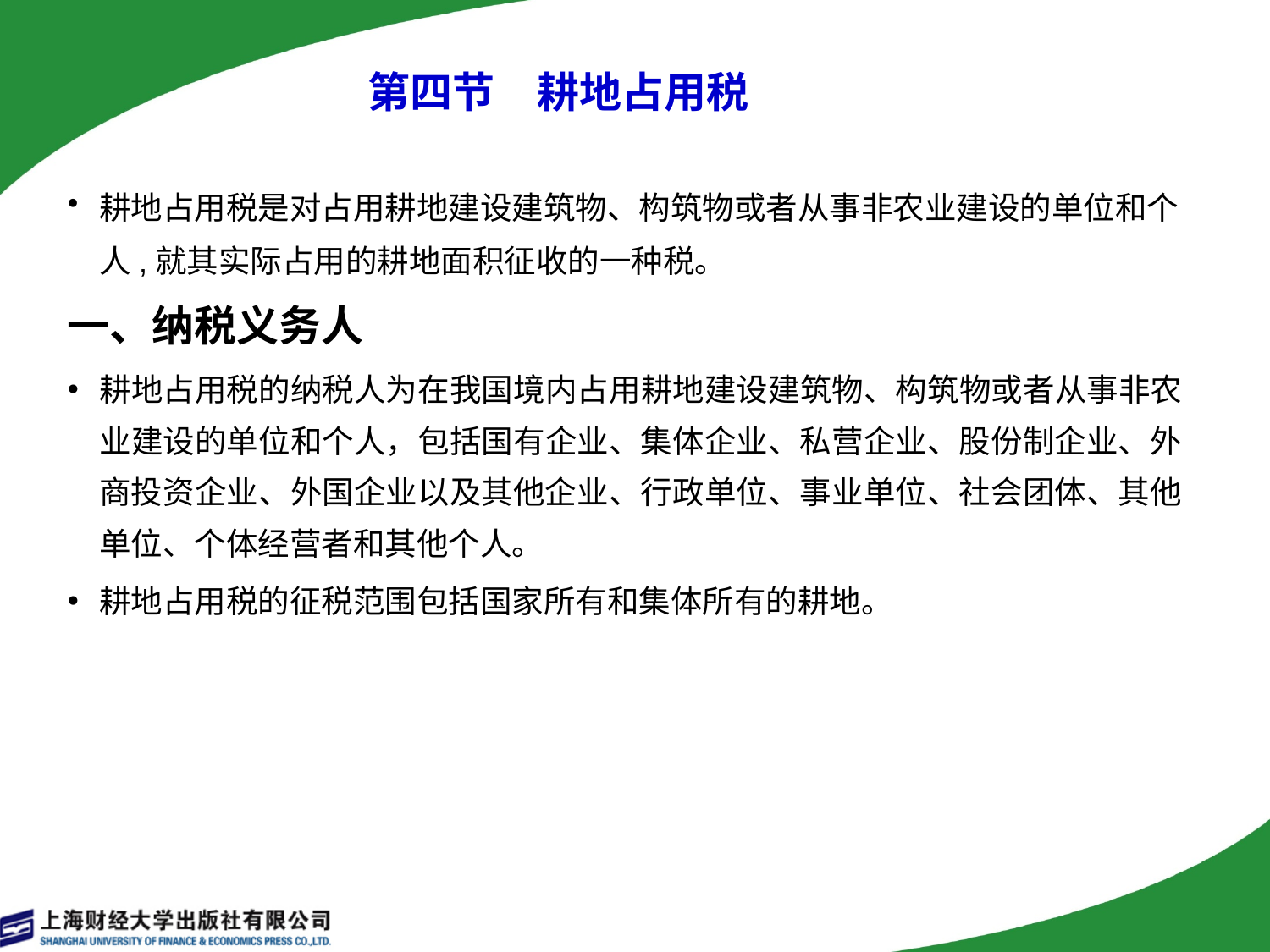

# 第四节　耕地占用税
耕地占用税是对占用耕地建设建筑物、构筑物或者从事非农业建设的单位和个人,就其实际占用的耕地面积征收的一种税。
一、纳税义务人
耕地占用税的纳税人为在我国境内占用耕地建设建筑物、构筑物或者从事非农业建设的单位和个人，包括国有企业、集体企业、私营企业、股份制企业、外商投资企业、外国企业以及其他企业、行政单位、事业单位、社会团体、其他单位、个体经营者和其他个人。
耕地占用税的征税范围包括国家所有和集体所有的耕地。